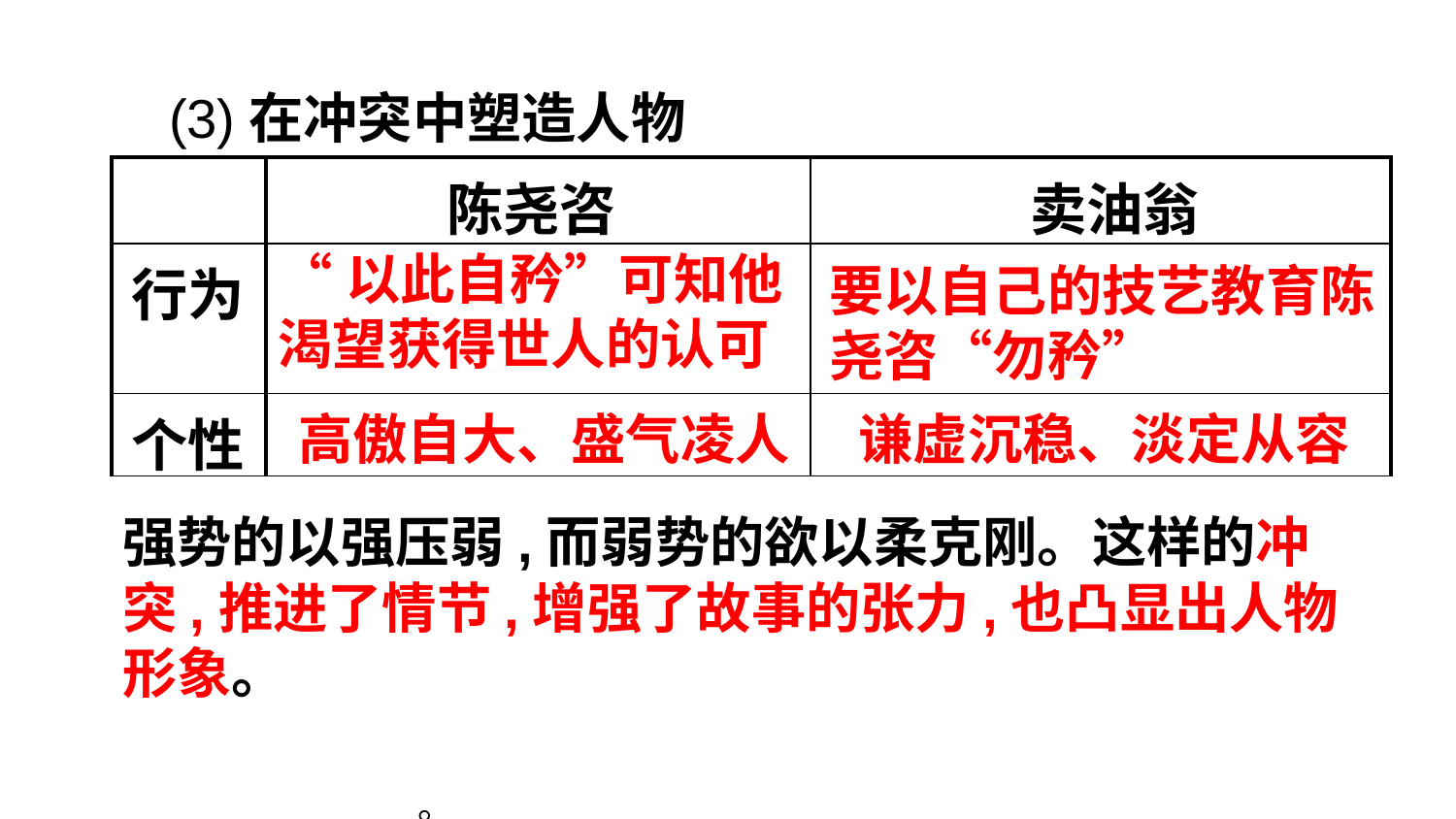

(3)在冲突中塑造人物
|  | 陈尧咨 | 卖油翁 |
| --- | --- | --- |
| 行为 |  |  |
| 个性 |  |  |
“以此自矜”可知他渴望获得世人的认可
要以自己的技艺教育陈尧咨“勿矜”
高傲自大、盛气凌人
谦虚沉稳、淡定从容
强势的以强压弱,而弱势的欲以柔克刚。这样的冲突,推进了情节,增强了故事的张力,也凸显出人物形象。
。